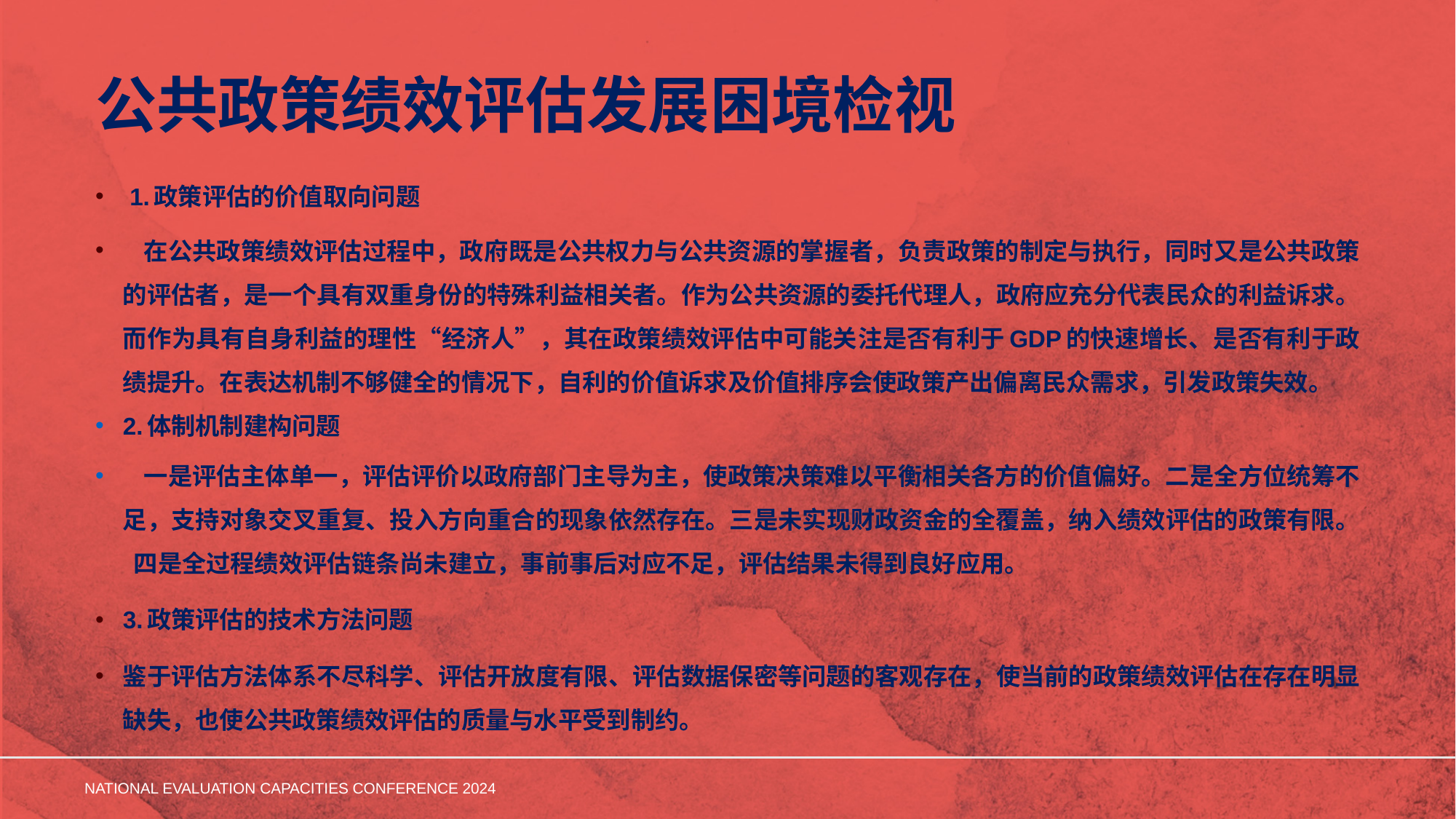

# 公共政策绩效评估发展困境检视
 1.政策评估的价值取向问题
   在公共政策绩效评估过程中，政府既是公共权力与公共资源的掌握者，负责政策的制定与执行，同时又是公共政策的评估者，是一个具有双重身份的特殊利益相关者。作为公共资源的委托代理人，政府应充分代表民众的利益诉求。而作为具有自身利益的理性“经济人”，其在政策绩效评估中可能关注是否有利于GDP的快速增长、是否有利于政绩提升。在表达机制不够健全的情况下，自利的价值诉求及价值排序会使政策产出偏离民众需求，引发政策失效。
2.体制机制建构问题
   一是评估主体单一，评估评价以政府部门主导为主，使政策决策难以平衡相关各方的价值偏好。二是全方位统筹不足，支持对象交叉重复、投入方向重合的现象依然存在。三是未实现财政资金的全覆盖，纳入绩效评估的政策有限。   四是全过程绩效评估链条尚未建立，事前事后对应不足，评估结果未得到良好应用。
3.政策评估的技术方法问题
鉴于评估方法体系不尽科学、评估开放度有限、评估数据保密等问题的客观存在，使当前的政策绩效评估在存在明显缺失，也使公共政策绩效评估的质量与水平受到制约。